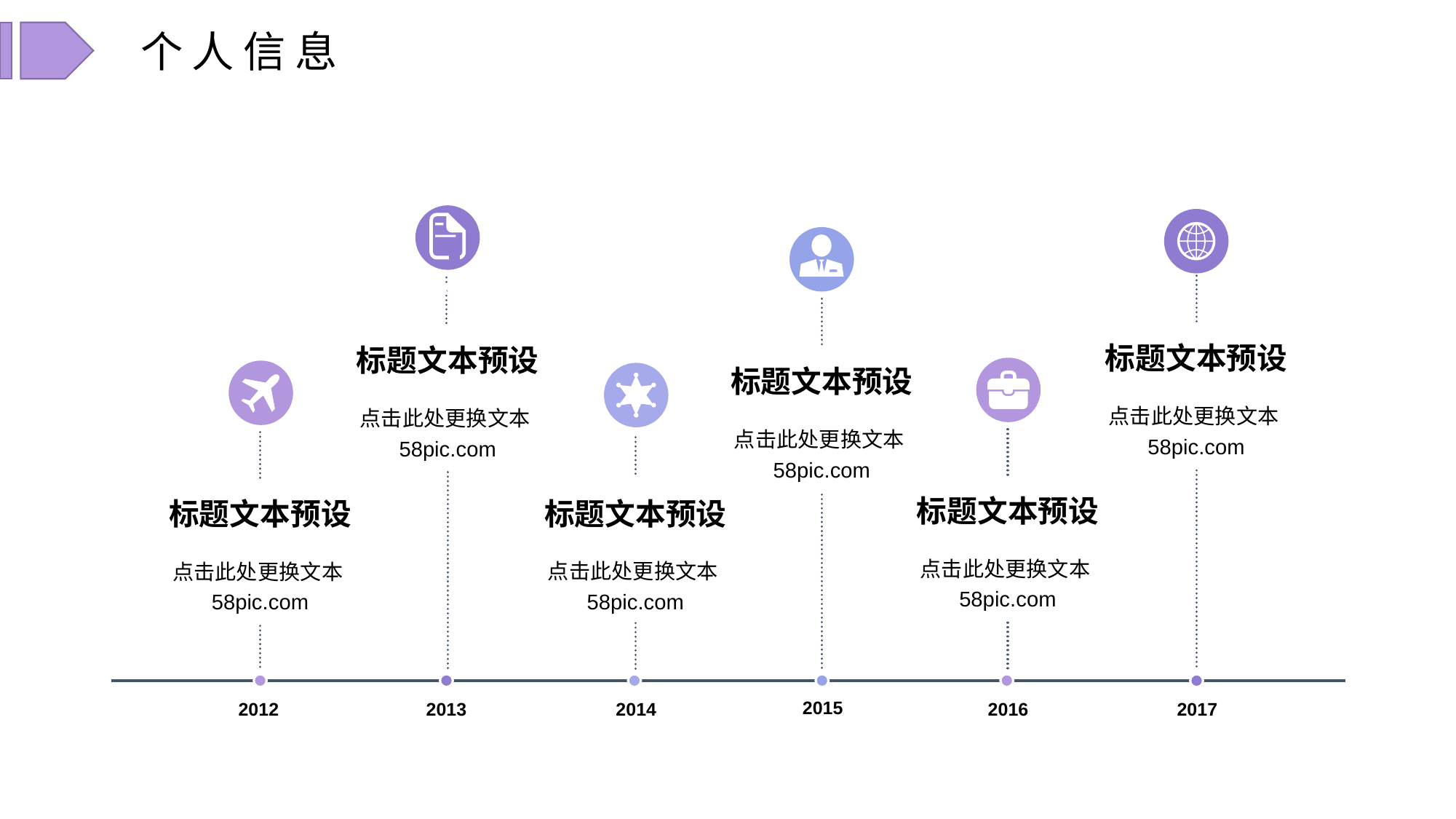

个人信息

标题文本预设
标题文本预设
标题文本预设

点击此处更换文本58pic.com
点击此处更换文本58pic.com
点击此处更换文本58pic.com
标题文本预设
标题文本预设
标题文本预设
点击此处更换文本58pic.com
点击此处更换文本58pic.com
点击此处更换文本58pic.com

2015
2012
2013
2014
2016
2017